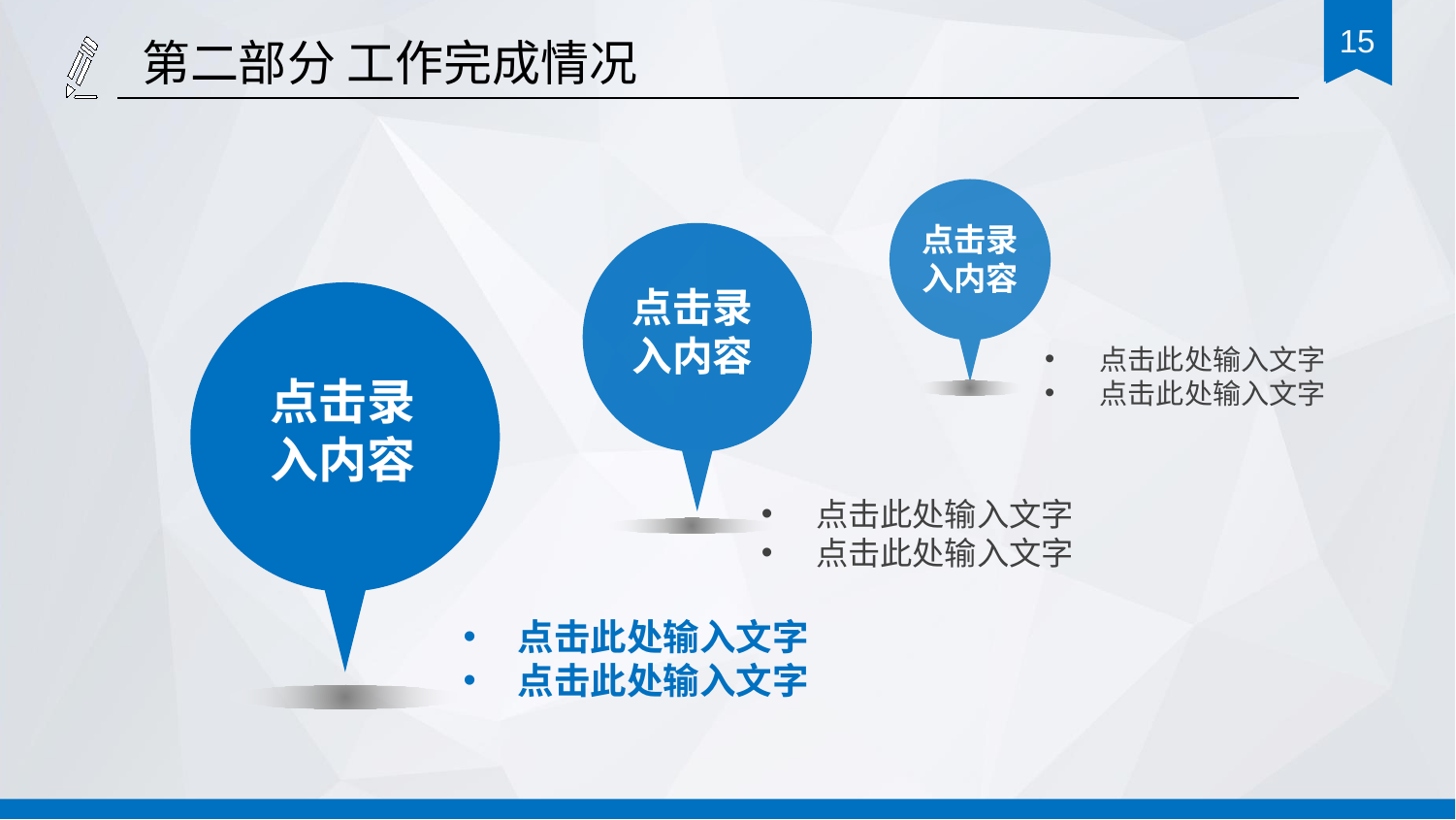

第二部分 工作完成情况

点击录
入内容

点击录
入内容

点击录
入内容

点击此处输入文字
点击此处输入文字
点击此处输入文字
点击此处输入文字
点击此处输入文字
点击此处输入文字